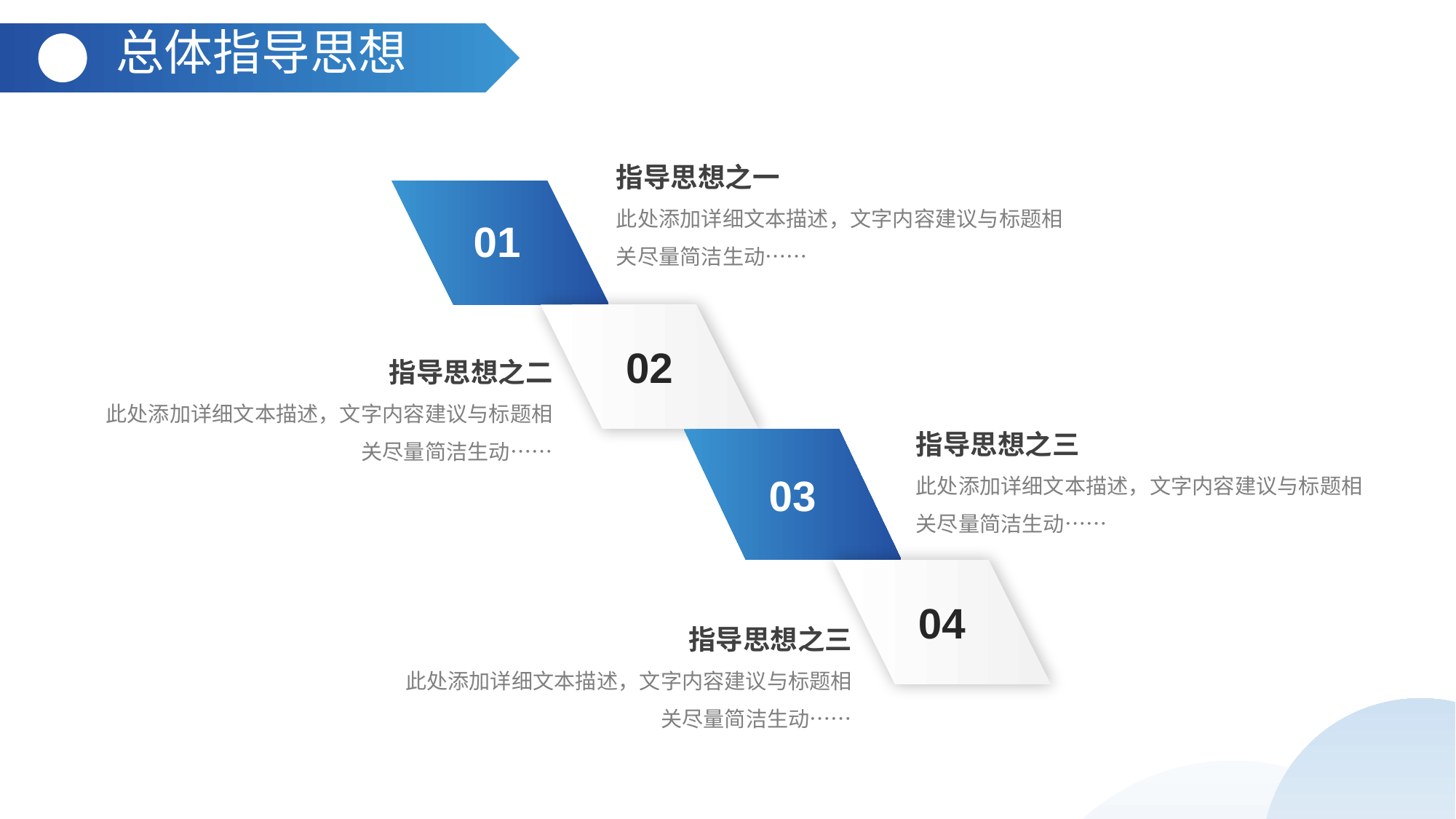

总体指导思想
指导思想之一
此处添加详细文本描述，文字内容建议与标题相关尽量简洁生动……

01

02
指导思想之二
此处添加详细文本描述，文字内容建议与标题相关尽量简洁生动……
指导思想之三
此处添加详细文本描述，文字内容建议与标题相关尽量简洁生动……

03

04
指导思想之三
此处添加详细文本描述，文字内容建议与标题相关尽量简洁生动……